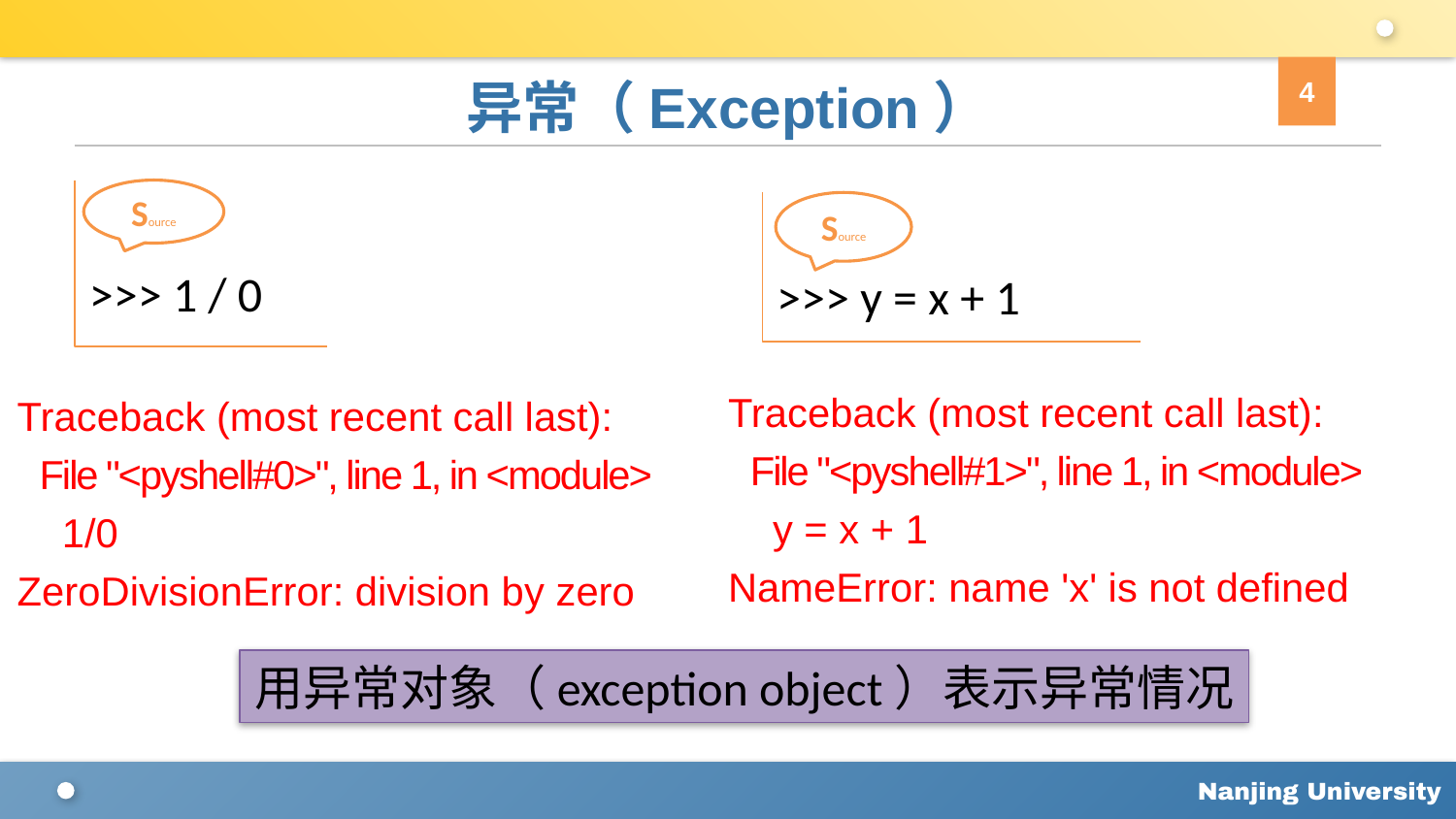

4
# 异常（Exception）

>>> 1 / 0
Source

>>> y = x + 1
Source
Traceback (most recent call last):
  File "<pyshell#1>", line 1, in <module>
    y = x + 1
NameError: name 'x' is not defined
Traceback (most recent call last):
  File "<pyshell#0>", line 1, in <module>
    1/0
ZeroDivisionError: division by zero
用异常对象（exception object）表示异常情况